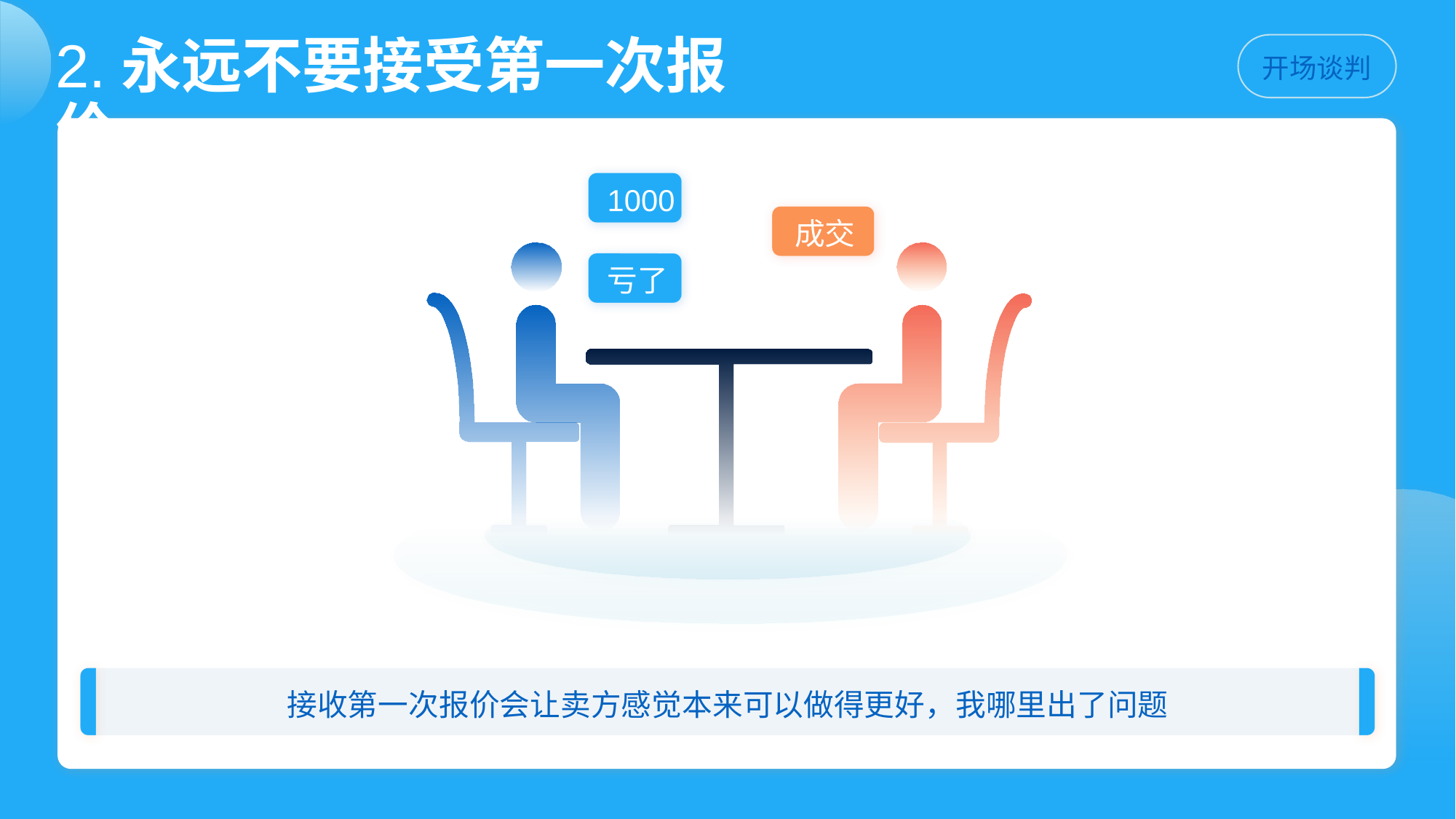

2.永远不要接受第一次报价

开场谈判

1000

成交

亏了

接收第一次报价会让卖方感觉本来可以做得更好，我哪里出了问题